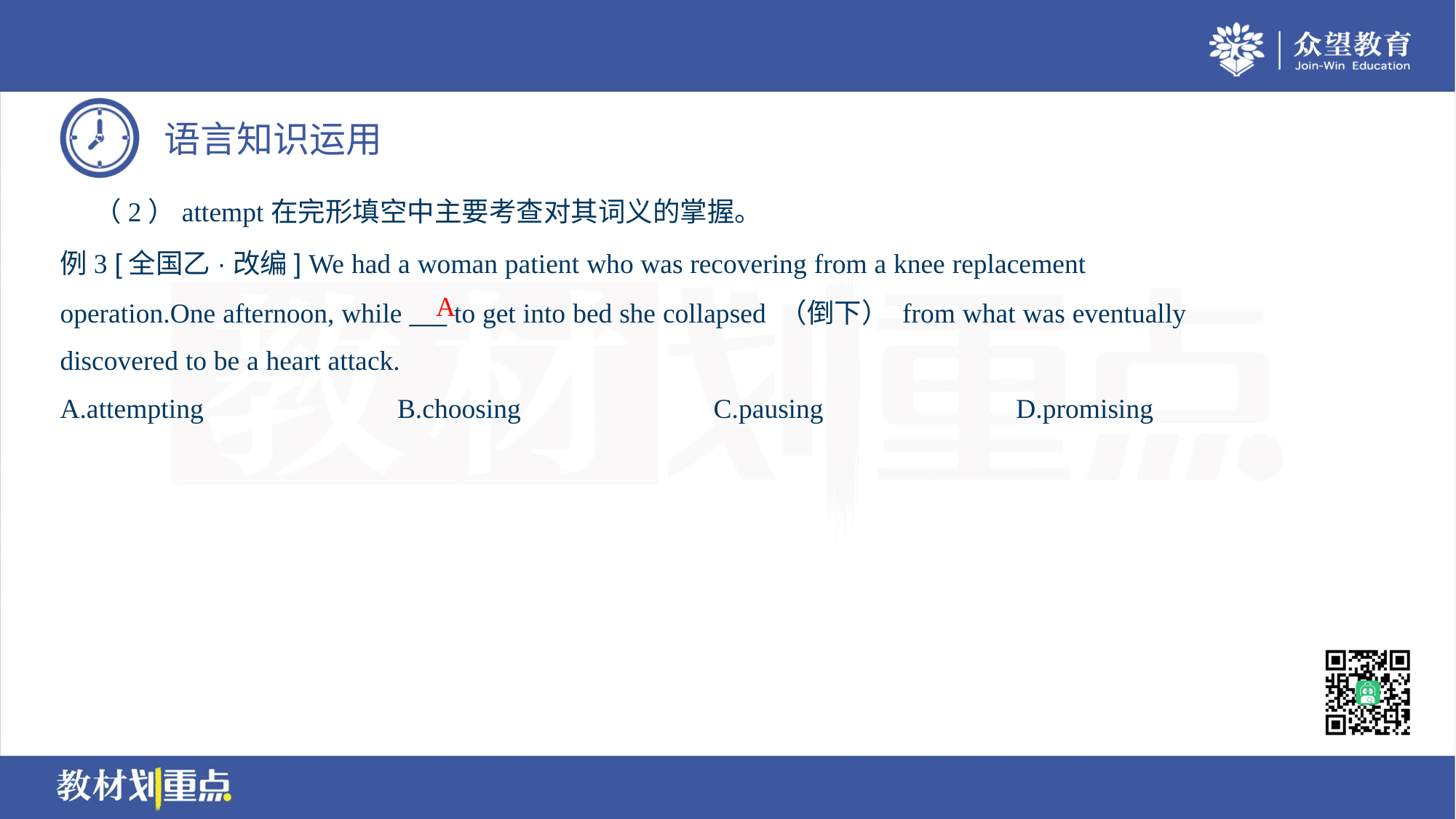

（2）attempt在完形填空中主要考查对其词义的掌握。
例3 [全国乙·改编] We had a woman patient who was recovering from a knee replacement
operation.One afternoon, while ___ to get into bed she collapsed （倒下） from what was eventually
discovered to be a heart attack.
A
A.attempting	B.choosing	C.pausing	D.promising